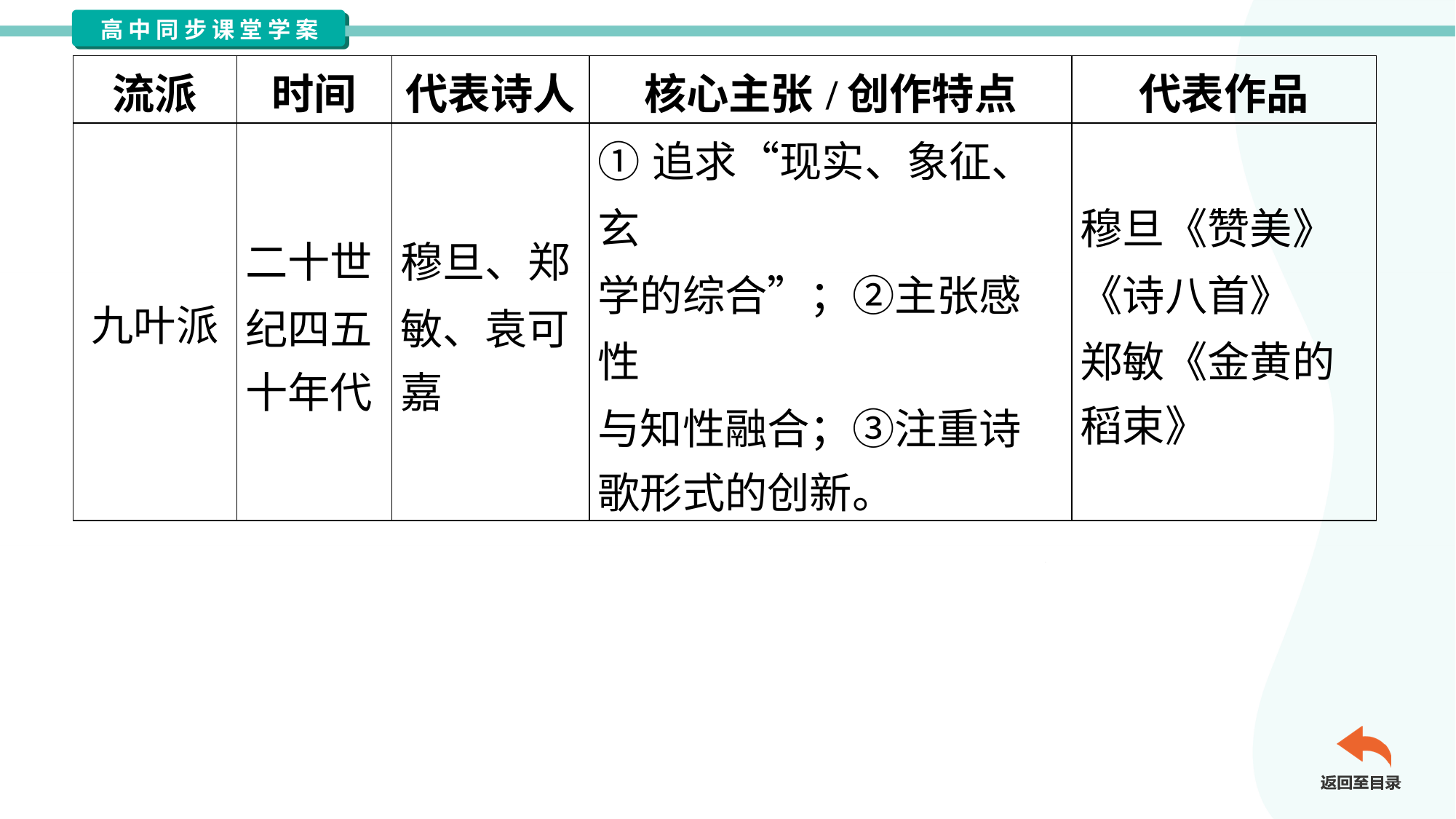

| 流派 | 时间 | 代表诗人 | 核心主张/创作特点 | 代表作品 |
| --- | --- | --- | --- | --- |
| 九叶派 | 二十世 纪四五 十年代 | 穆旦、郑 敏、袁可 嘉 | ①追求“现实、象征、玄 学的综合”；②主张感性 与知性融合；③注重诗 歌形式的创新。 | 穆旦《赞美》 《诗八首》 郑敏《金黄的 稻束》 |